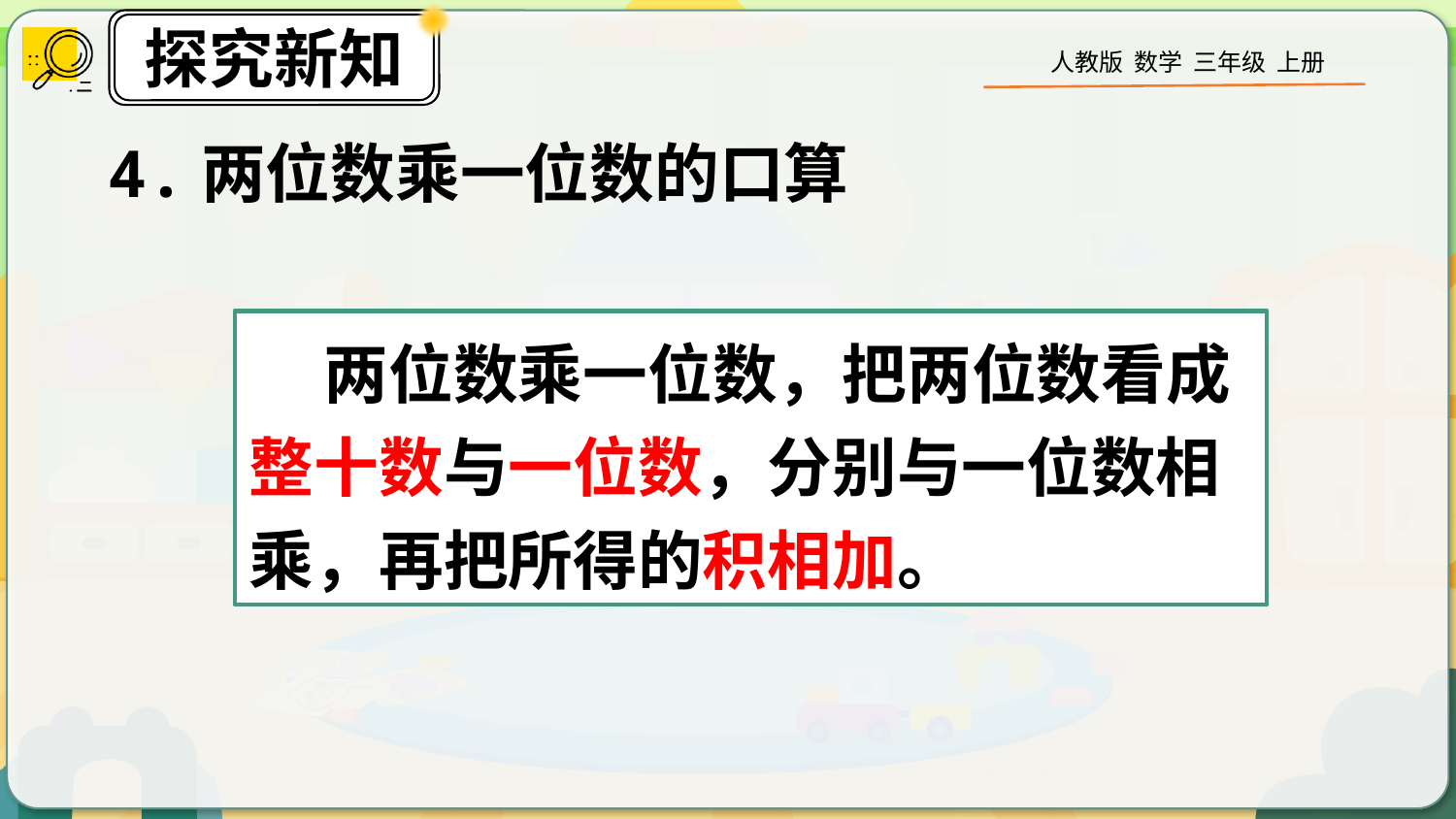

4.两位数乘一位数的口算

    两位数乘一位数，把两位数看成整十数与一位数，分别与一位数相乘，再把所得的积相加。